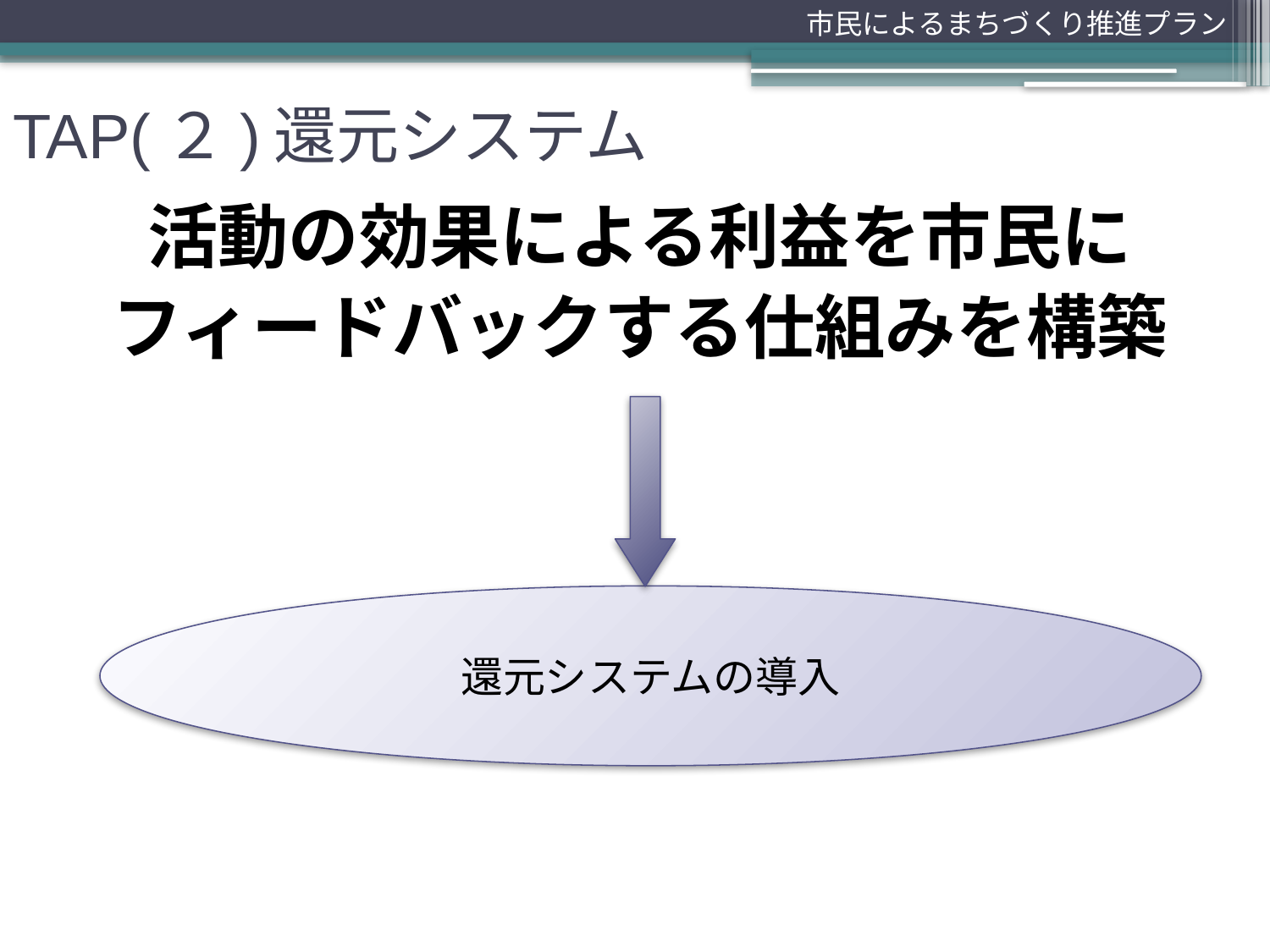

市民によるまちづくり推進プラン
TAP(２)還元システム
活動の効果による利益を市民に
フィードバックする仕組みを構築

還元システムの導入